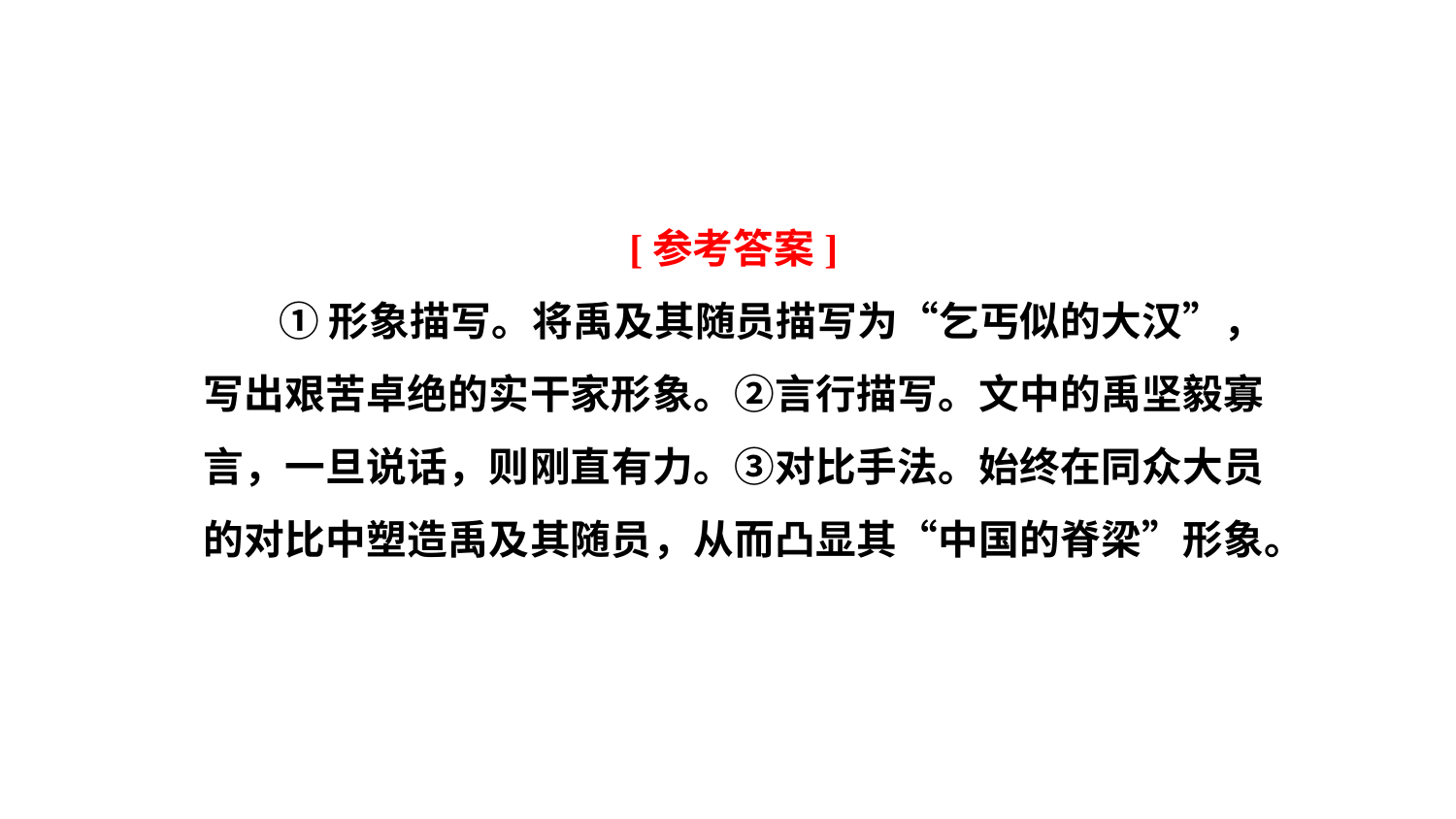

[参考答案]
        ①形象描写。将禹及其随员描写为“乞丐似的大汉”，写出艰苦卓绝的实干家形象。②言行描写。文中的禹坚毅寡言，一旦说话，则刚直有力。③对比手法。始终在同众大员的对比中塑造禹及其随员，从而凸显其“中国的脊梁”形象。